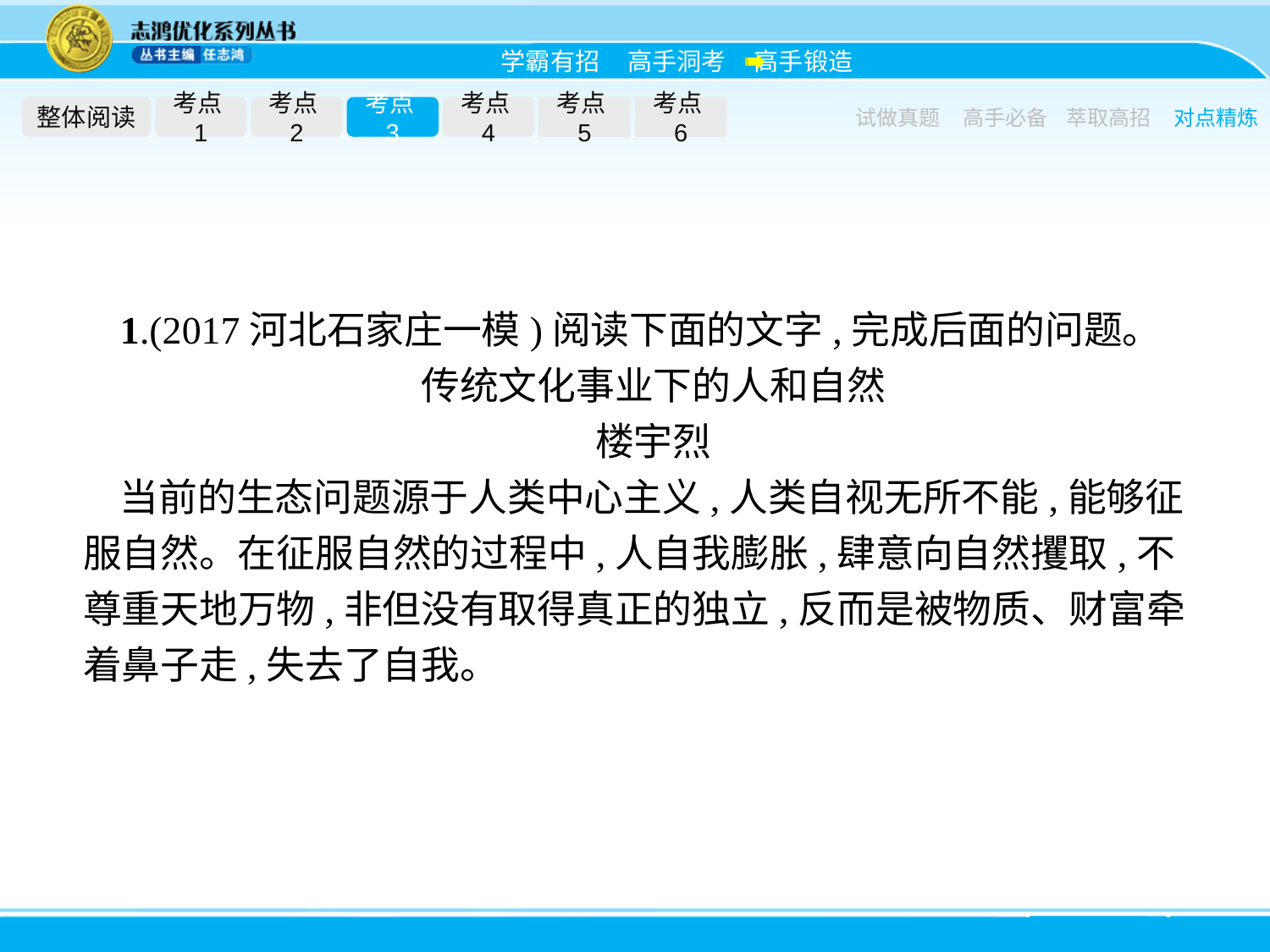

整体阅读
考点1
考点2
考点3
考点4
考点5
考点6
试做真题
高手必备
萃取高招
对点精炼
1.(2017河北石家庄一模)阅读下面的文字,完成后面的问题。
传统文化事业下的人和自然
楼宇烈
当前的生态问题源于人类中心主义,人类自视无所不能,能够征服自然。在征服自然的过程中,人自我膨胀,肆意向自然攫取,不尊重天地万物,非但没有取得真正的独立,反而是被物质、财富牵着鼻子走,失去了自我。